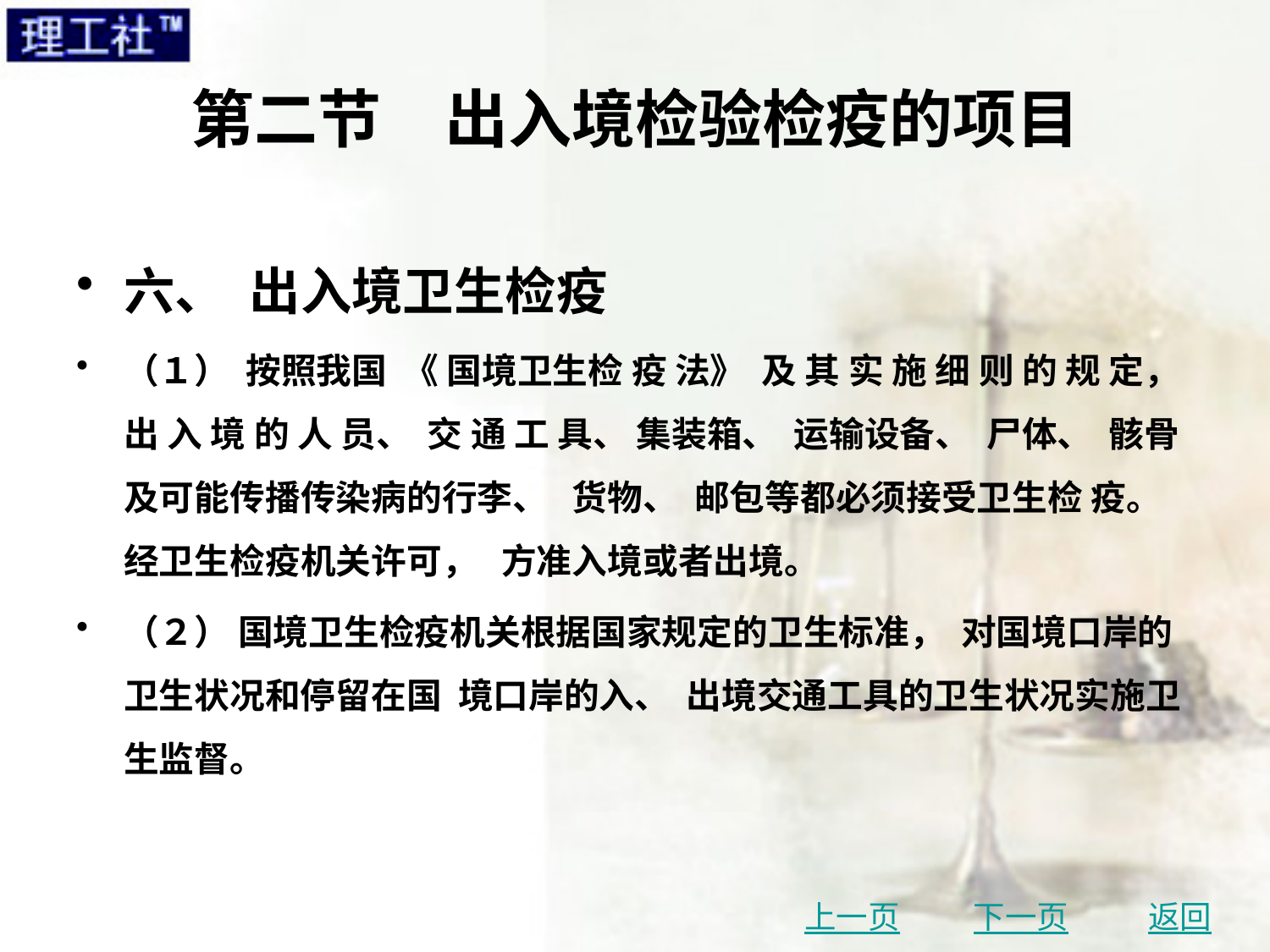

# 第二节　出入境检验检疫的项目
六、  出入境卫生检疫
（１）  按照我国  《 国境卫生检 疫 法》  及 其 实 施 细 则 的 规 定，  出 入 境 的 人 员、  交 通 工 具、 集装箱、  运输设备、  尸体、  骸骨及可能传播传染病的行李、   货物、  邮包等都必须接受卫生检 疫。  经卫生检疫机关许可，   方准入境或者出境。
（２） 国境卫生检疫机关根据国家规定的卫生标准，  对国境口岸的卫生状况和停留在国  境口岸的入、  出境交通工具的卫生状况实施卫生监督。
上一页
下一页
返回